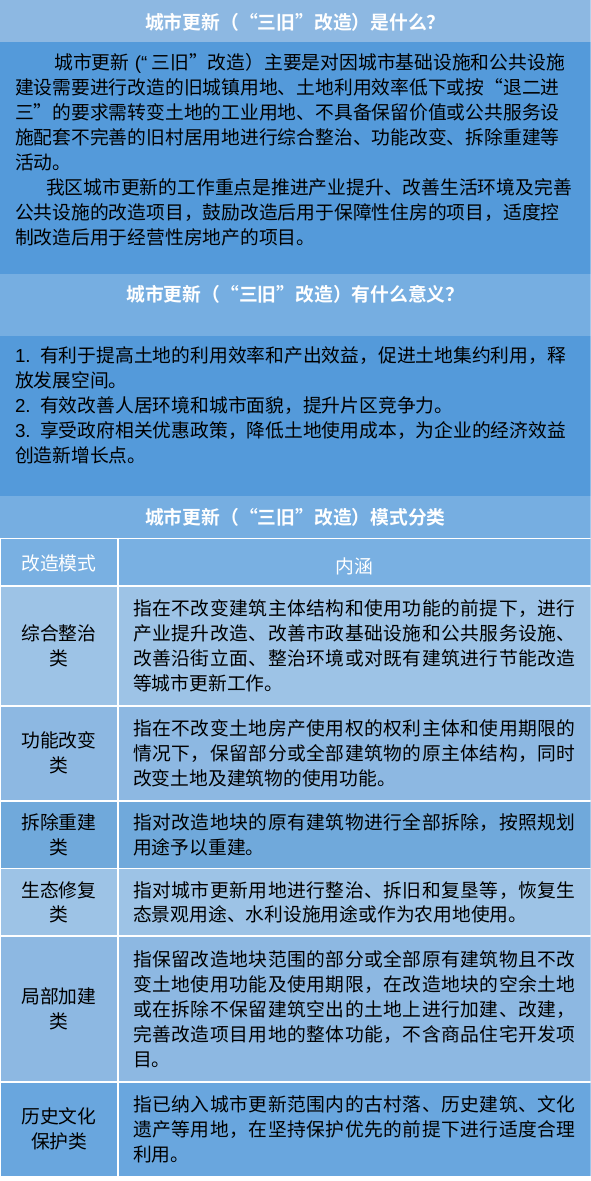

| 城市更新（“三旧”改造）是什么？ |  |
| --- | --- |
| 城市更新(“三旧”改造）主要是对因城市基础设施和公共设施建设需要进行改造的旧城镇用地、土地利用效率低下或按“退二进三”的要求需转变土地的工业用地、不具备保留价值或公共服务设施配套不完善的旧村居用地进行综合整治、功能改变、拆除重建等活动。 我区城市更新的工作重点是推进产业提升、改善生活环境及完善公共设施的改造项目，鼓励改造后用于保障性住房的项目，适度控制改造后用于经营性房地产的项目。 |  |
| 城市更新（“三旧”改造）有什么意义？ |  |
| 1. 有利于提高土地的利用效率和产出效益，促进土地集约利用，释放发展空间。 2. 有效改善人居环境和城市面貌，提升片区竞争力。 3. 享受政府相关优惠政策，降低土地使用成本，为企业的经济效益创造新增长点。 |  |
| 城市更新（“三旧”改造）模式分类 |  |
| 改造模式 | 内涵 |
| 综合整治类 | 指在不改变建筑主体结构和使用功能的前提下，进行产业提升改造、改善市政基础设施和公共服务设施、改善沿街立面、整治环境或对既有建筑进行节能改造等城市更新工作。 |
| 功能改变类 | 指在不改变土地房产使用权的权利主体和使用期限的情况下，保留部分或全部建筑物的原主体结构，同时改变土地及建筑物的使用功能。 |
| 拆除重建类 | 指对改造地块的原有建筑物进行全部拆除，按照规划用途予以重建。 |
| 生态修复类 | 指对城市更新用地进行整治、拆旧和复垦等，恢复生态景观用途、水利设施用途或作为农用地使用。 |
| 局部加建类 | 指保留改造地块范围的部分或全部原有建筑物且不改变土地使用功能及使用期限，在改造地块的空余土地或在拆除不保留建筑空出的土地上进行加建、改建，完善改造项目用地的整体功能，不含商品住宅开发项目。 |
| 历史文化保护类 | 指已纳入城市更新范围内的古村落、历史建筑、文化遗产等用地，在坚持保护优先的前提下进行适度合理利用。 |